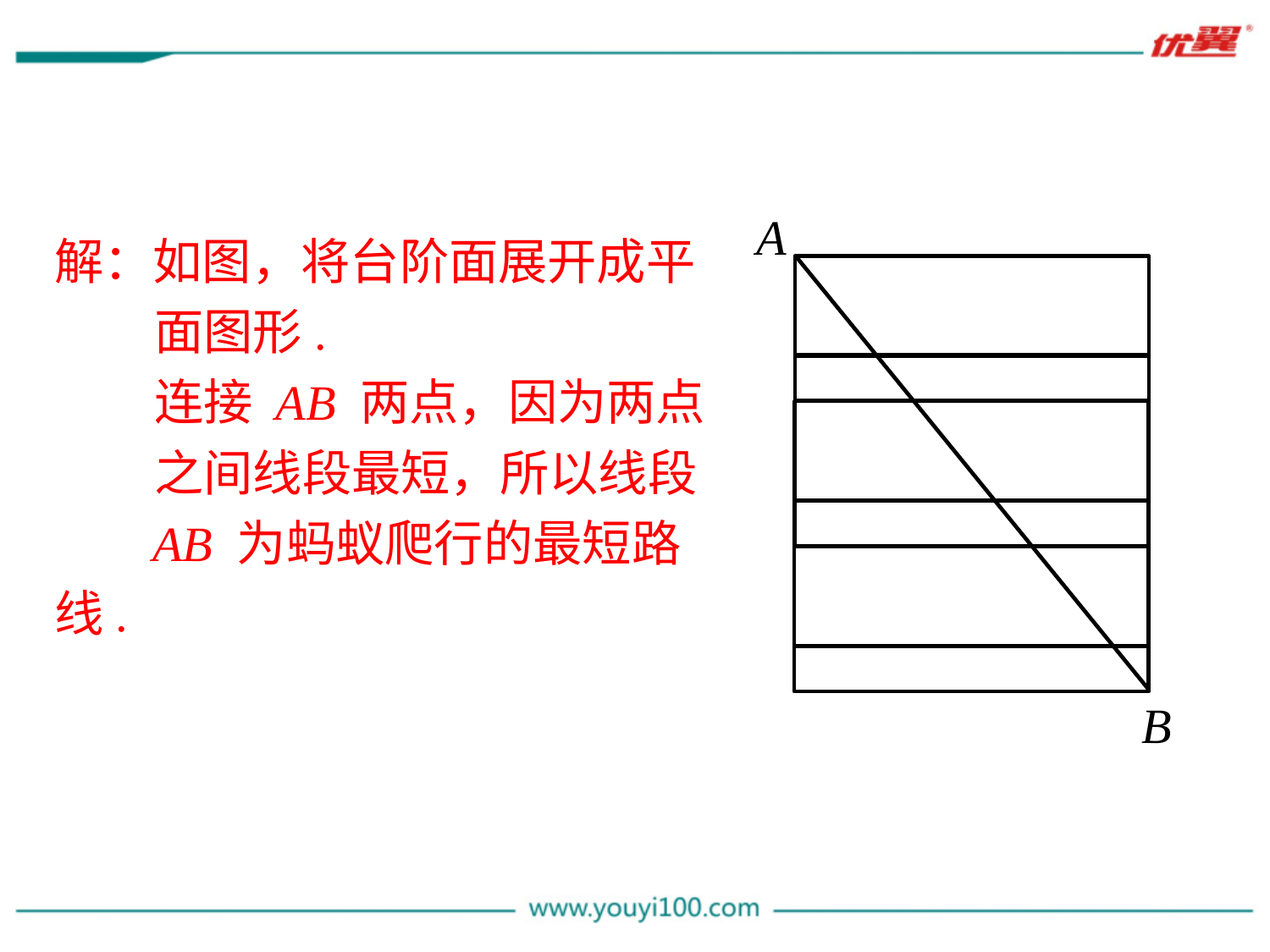

A

B
解：如图，将台阶面展开成平
        面图形.
        连接 AB 两点，因为两点
        之间线段最短，所以线段
        AB 为蚂蚁爬行的最短路线.